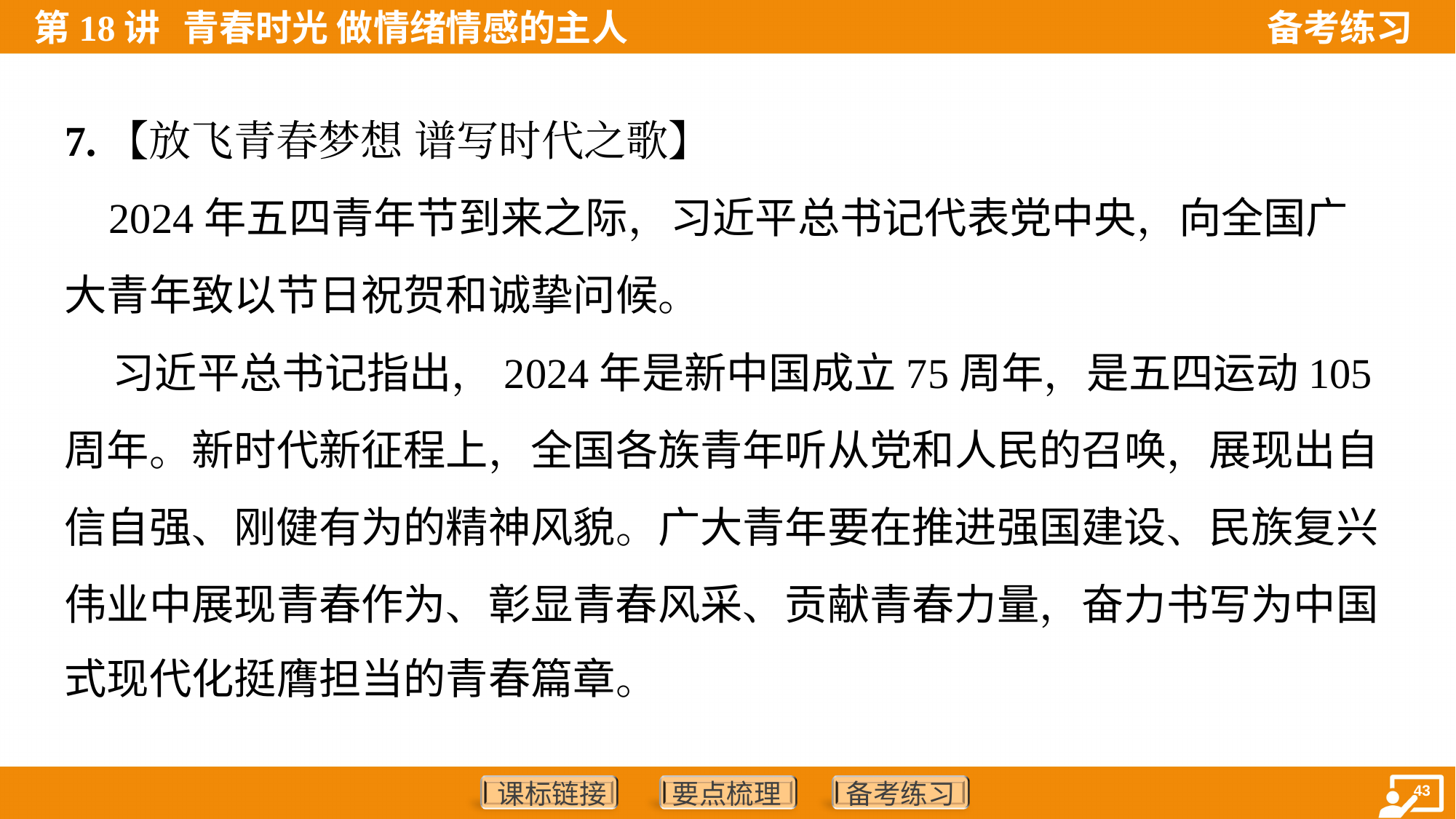

7.【放飞青春梦想 谱写时代之歌】
    2024年五四青年节到来之际，习近平总书记代表党中央，向全国广
大青年致以节日祝贺和诚挚问候。
    习近平总书记指出，2024年是新中国成立75周年，是五四运动105
周年。新时代新征程上，全国各族青年听从党和人民的召唤，展现出自
信自强、刚健有为的精神风貌。广大青年要在推进强国建设、民族复兴
伟业中展现青春作为、彰显青春风采、贡献青春力量，奋力书写为中国
式现代化挺膺担当的青春篇章。